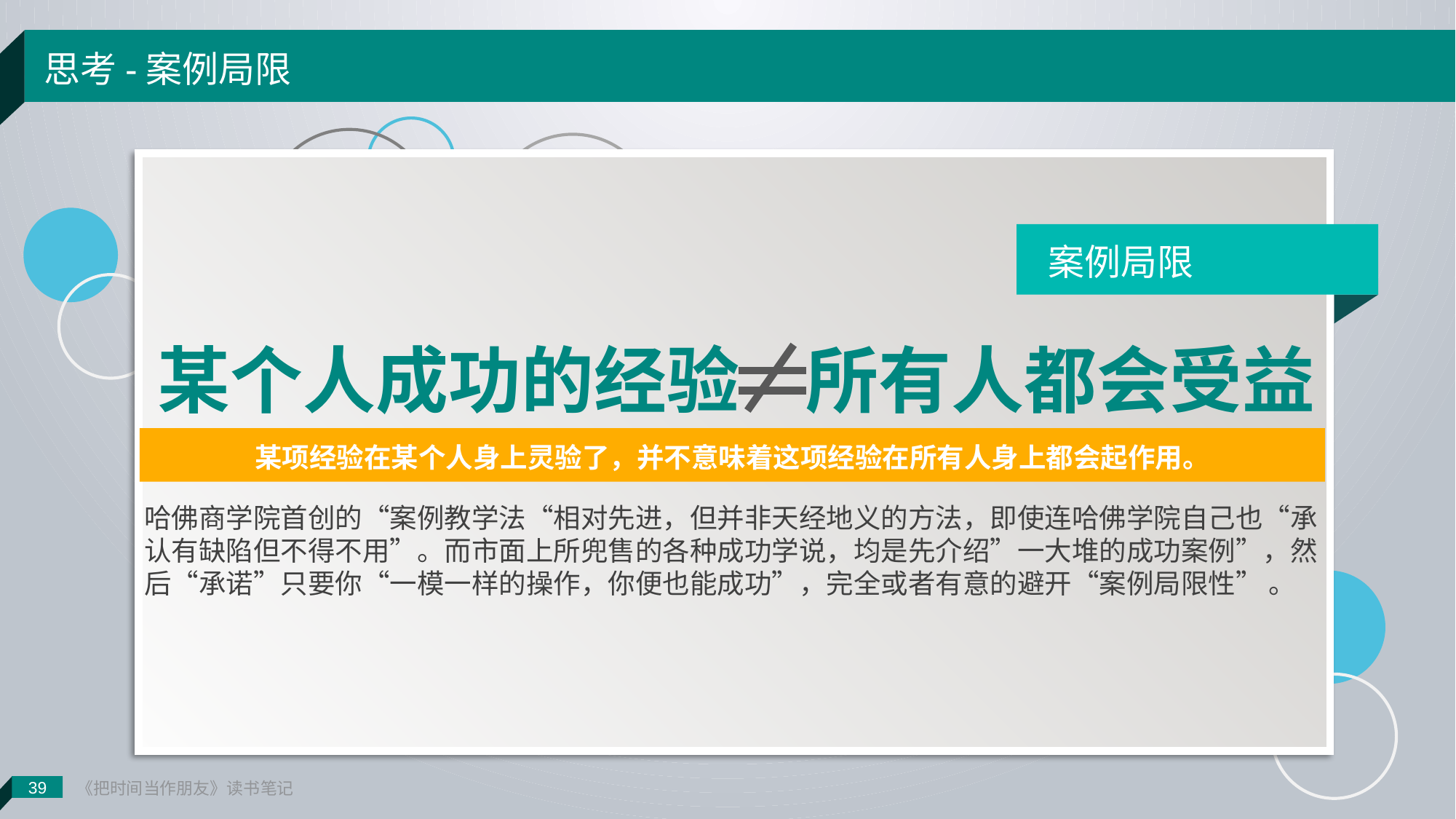

39
《把时间当作朋友》读书笔记

思考-案例局限

案例局限
某个人成功的经验    所有人都会受益

某项经验在某个人身上灵验了，并不意味着这项经验在所有人身上都会起作用。
哈佛商学院首创的“案例教学法“相对先进，但并非天经地义的方法，即使连哈佛学院自己也“承认有缺陷但不得不用”。而市面上所兜售的各种成功学说，均是先介绍”一大堆的成功案例”，然后“承诺”只要你“一模一样的操作，你便也能成功”，完全或者有意的避开“案例局限性” 。